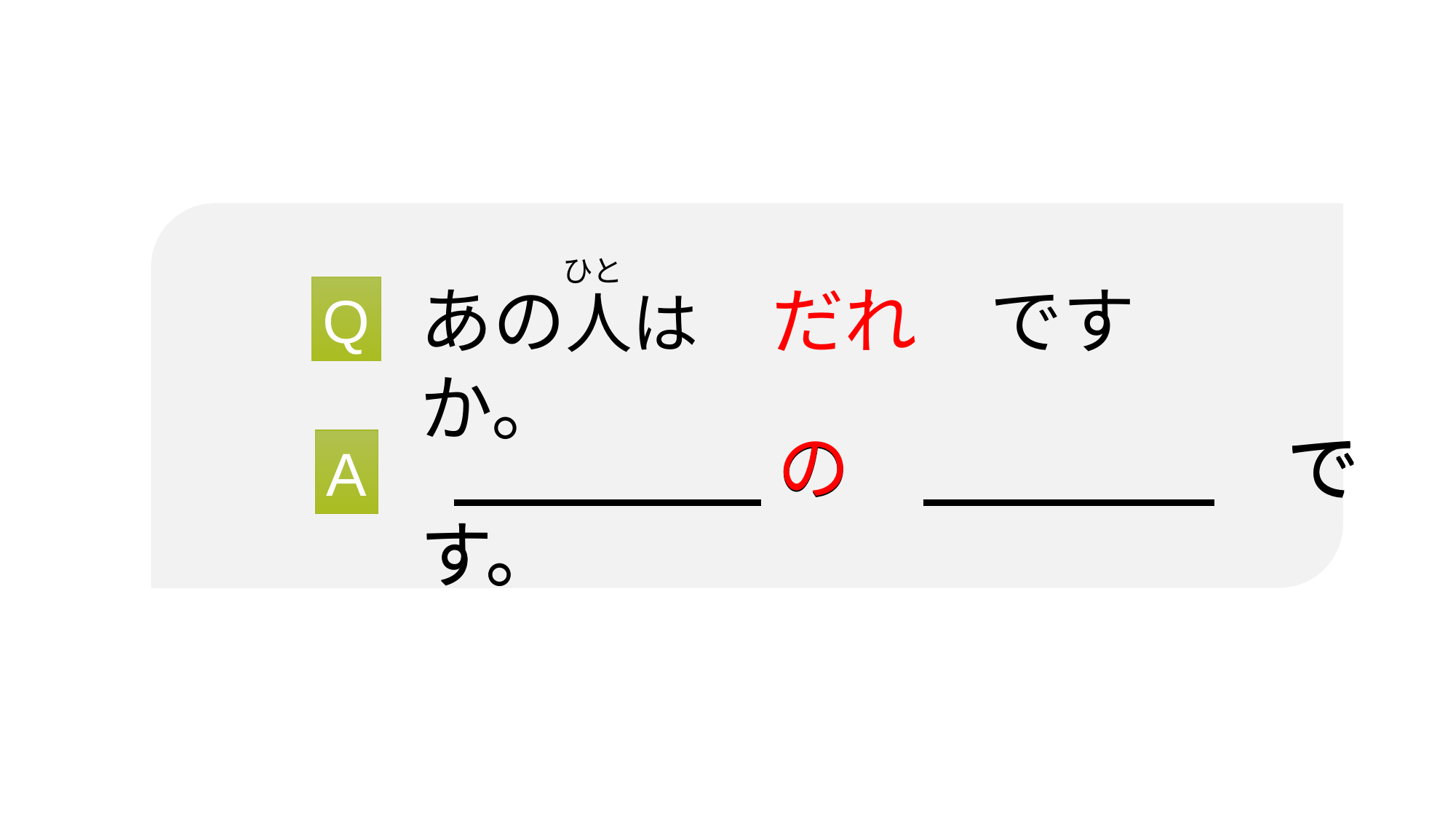

ひと
だれ
ひと
あの人は　だれ　ですか。
Q
A: 　　　　  の　　　　　　です。
 　　　　  の　　　　　　です。
 　　　　  の　　　　　　です。
A